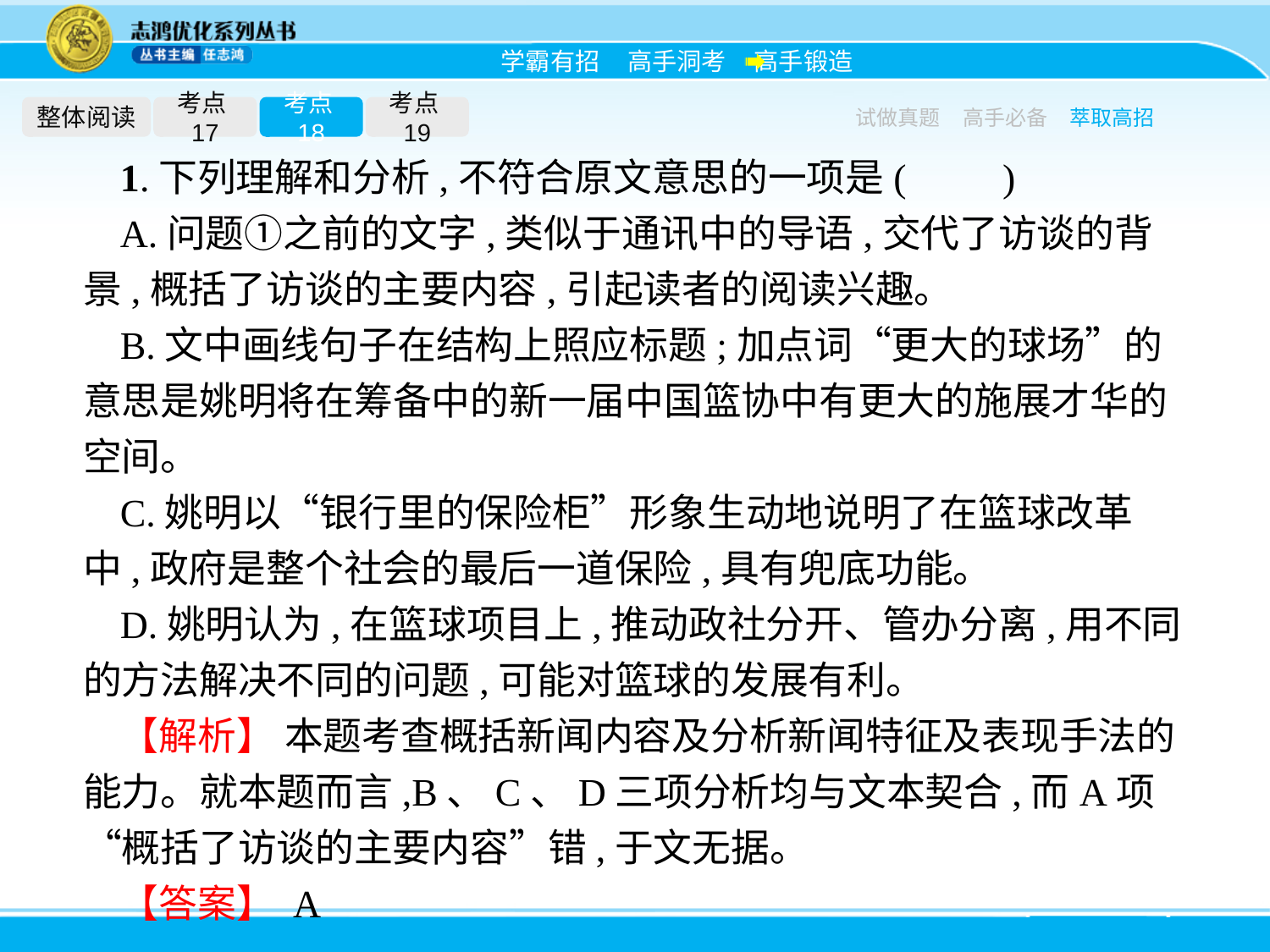

整体阅读
考点17
考点18
考点19
试做真题
高手必备
萃取高招
1.下列理解和分析,不符合原文意思的一项是(　　)
A.问题①之前的文字,类似于通讯中的导语,交代了访谈的背景,概括了访谈的主要内容,引起读者的阅读兴趣。
B.文中画线句子在结构上照应标题;加点词“更大的球场”的意思是姚明将在筹备中的新一届中国篮协中有更大的施展才华的空间。
C.姚明以“银行里的保险柜”形象生动地说明了在篮球改革中,政府是整个社会的最后一道保险,具有兜底功能。
D.姚明认为,在篮球项目上,推动政社分开、管办分离,用不同的方法解决不同的问题,可能对篮球的发展有利。
【解析】 本题考查概括新闻内容及分析新闻特征及表现手法的能力。就本题而言,B、C、D三项分析均与文本契合,而A项“概括了访谈的主要内容”错,于文无据。
【答案】 A